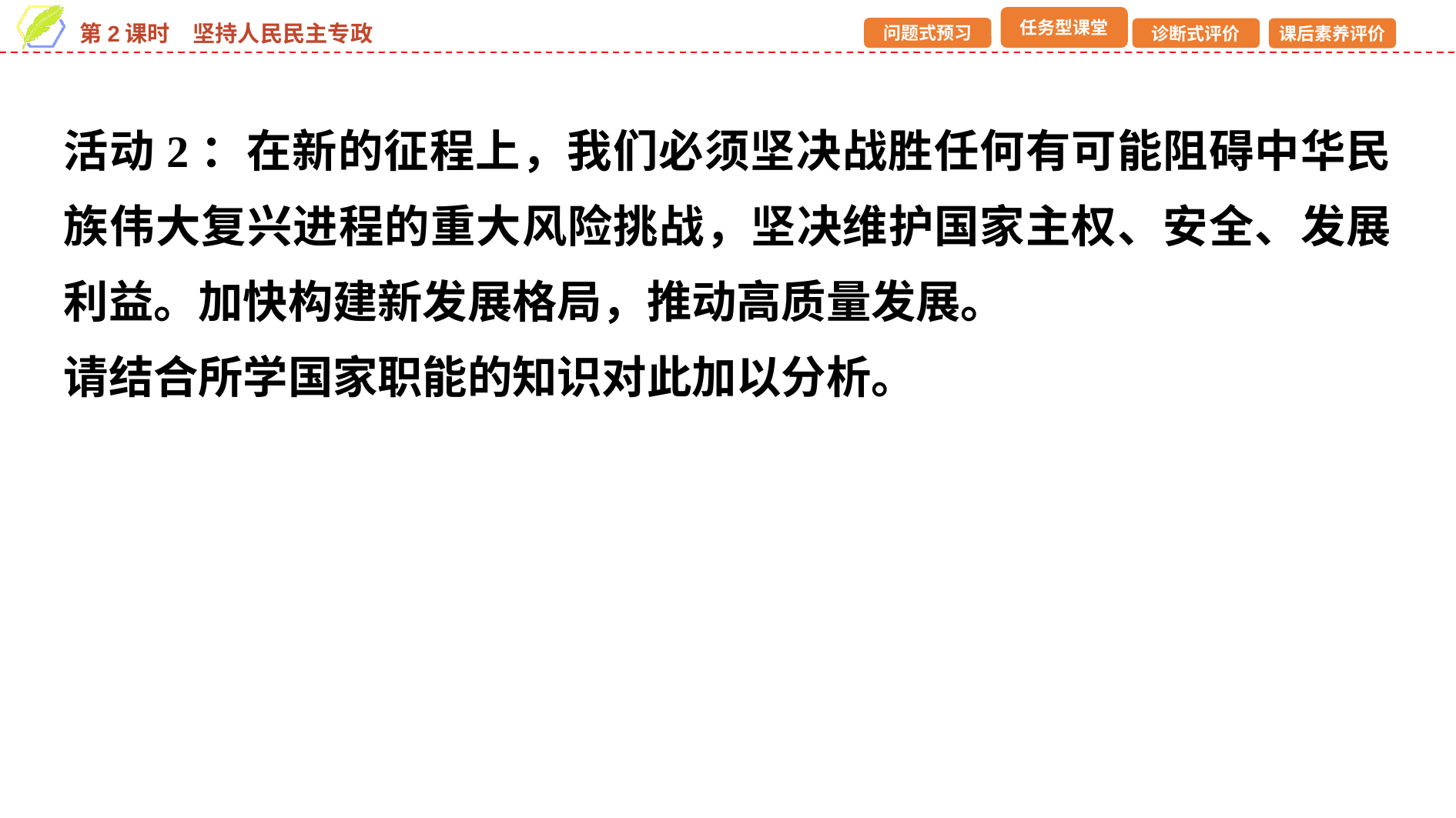

活动2：在新的征程上，我们必须坚决战胜任何有可能阻碍中华民族伟大复兴进程的重大风险挑战，坚决维护国家主权、安全、发展利益。加快构建新发展格局，推动高质量发展。
请结合所学国家职能的知识对此加以分析。